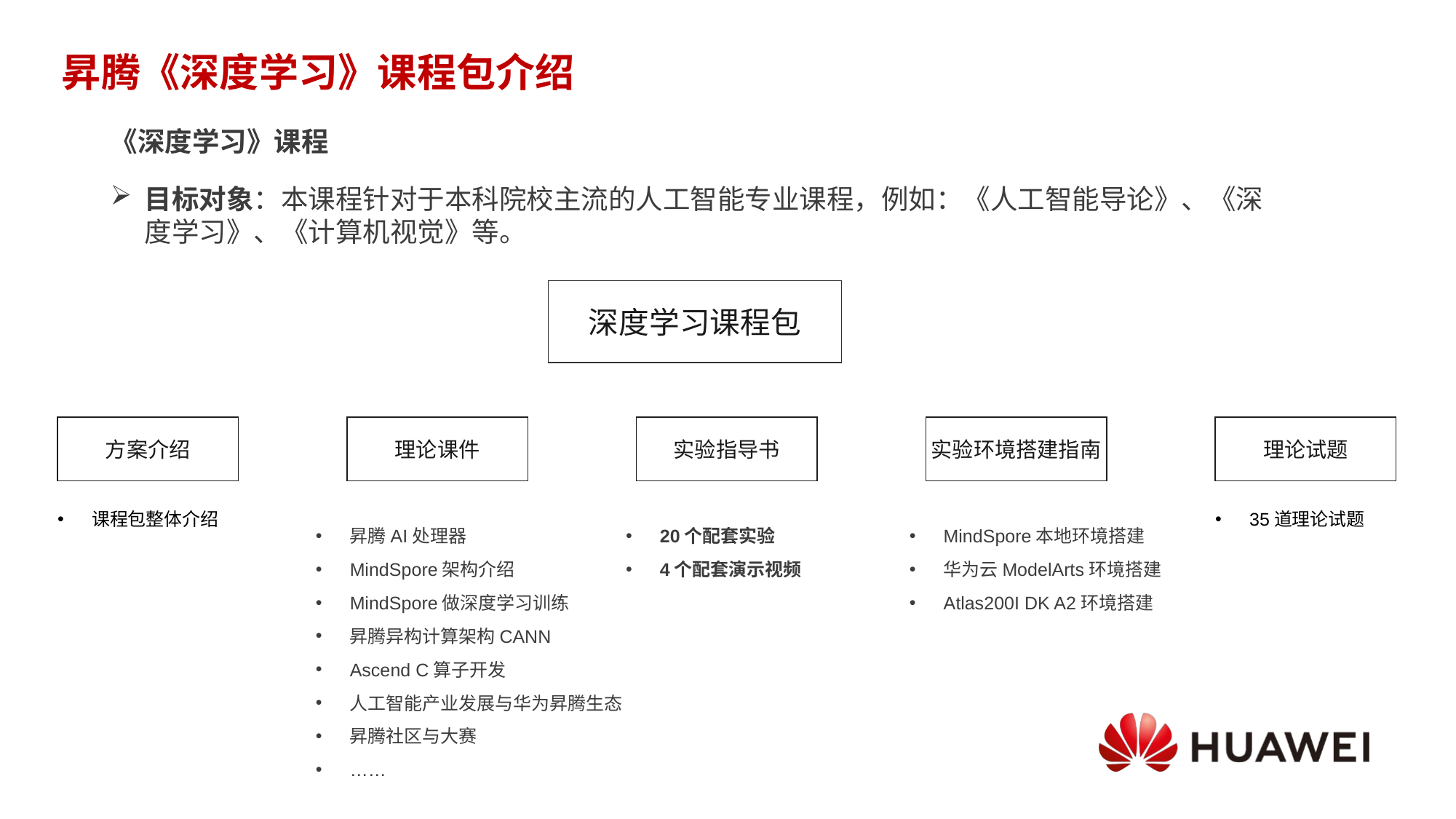

# 昇腾《深度学习》课程包介绍
《深度学习》课程
目标对象：本课程针对于本科院校主流的人工智能专业课程，例如：《人工智能导论》、《深度学习》、《计算机视觉》等。
深度学习课程包
方案介绍
理论课件
实验指导书
实验环境搭建指南
理论试题
课程包整体介绍
昇腾AI处理器
MindSpore架构介绍
MindSpore做深度学习训练
昇腾异构计算架构CANN
Ascend C算子开发
人工智能产业发展与华为昇腾生态
昇腾社区与大赛
……
20个配套实验
4个配套演示视频
MindSpore本地环境搭建
华为云ModelArts环境搭建
Atlas200I DK A2环境搭建
35道理论试题